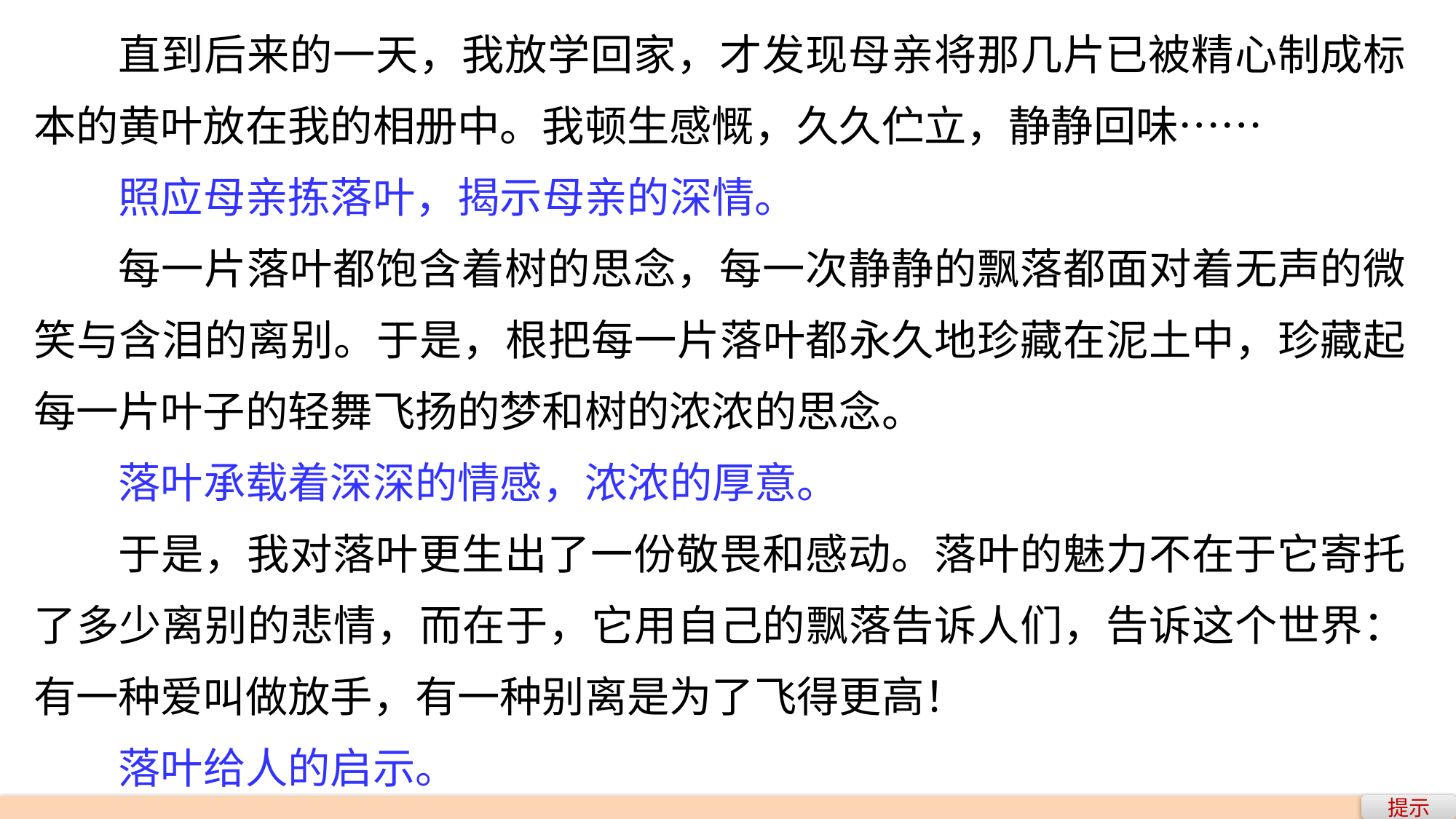

直到后来的一天，我放学回家，才发现母亲将那几片已被精心制成标本的黄叶放在我的相册中。我顿生感慨，久久伫立，静静回味……
照应母亲拣落叶，揭示母亲的深情。
每一片落叶都饱含着树的思念，每一次静静的飘落都面对着无声的微笑与含泪的离别。于是，根把每一片落叶都永久地珍藏在泥土中，珍藏起每一片叶子的轻舞飞扬的梦和树的浓浓的思念。
落叶承载着深深的情感，浓浓的厚意。
于是，我对落叶更生出了一份敬畏和感动。落叶的魅力不在于它寄托了多少离别的悲情，而在于，它用自己的飘落告诉人们，告诉这个世界：有一种爱叫做放手，有一种别离是为了飞得更高！
落叶给人的启示。
提示